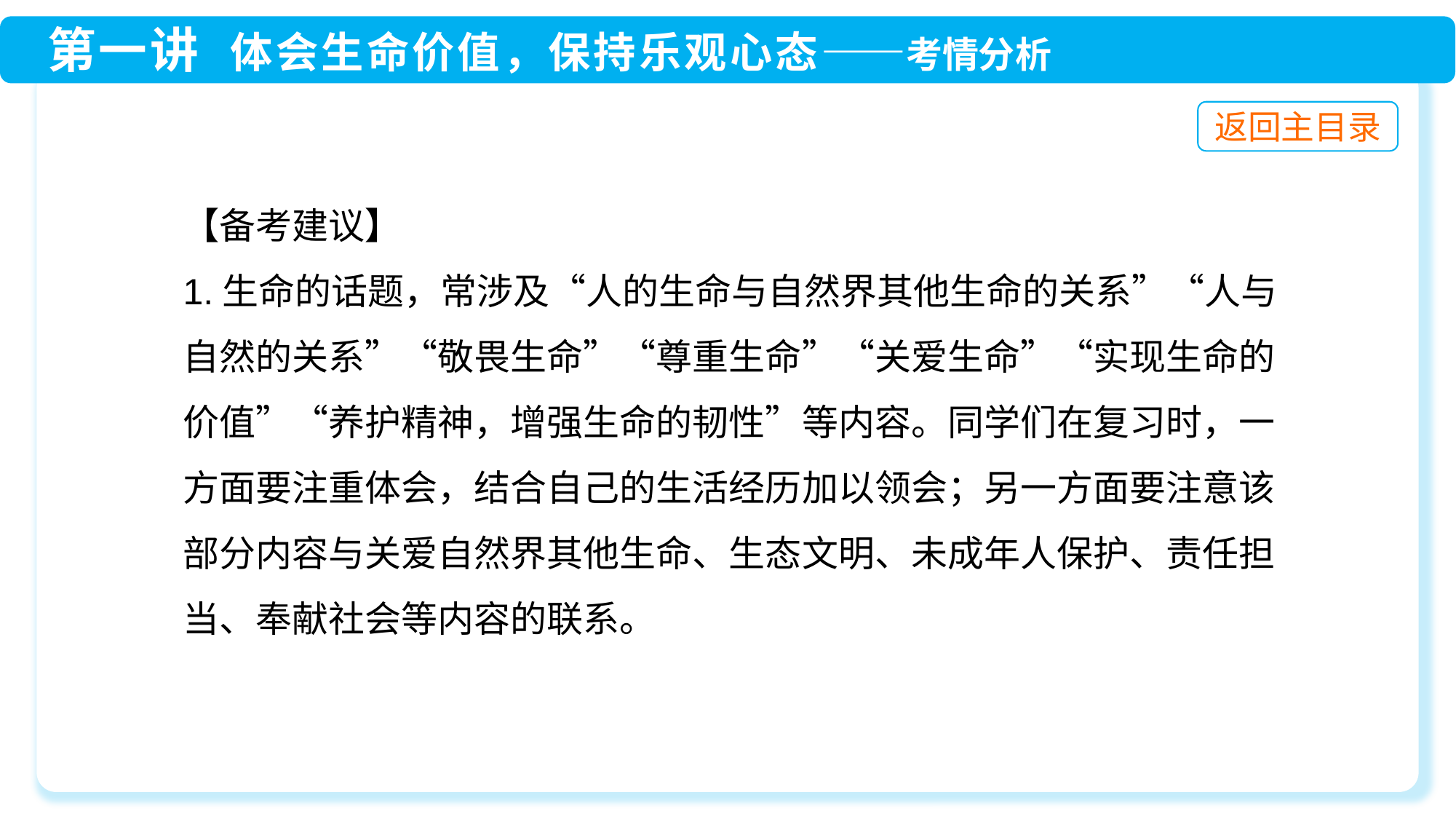

【备考建议】
1.生命的话题，常涉及“人的生命与自然界其他生命的关系”“人与自然的关系”“敬畏生命”“尊重生命”“关爱生命”“实现生命的价值”“养护精神，增强生命的韧性”等内容。同学们在复习时，一方面要注重体会，结合自己的生活经历加以领会；另一方面要注意该部分内容与关爱自然界其他生命、生态文明、未成年人保护、责任担当、奉献社会等内容的联系。